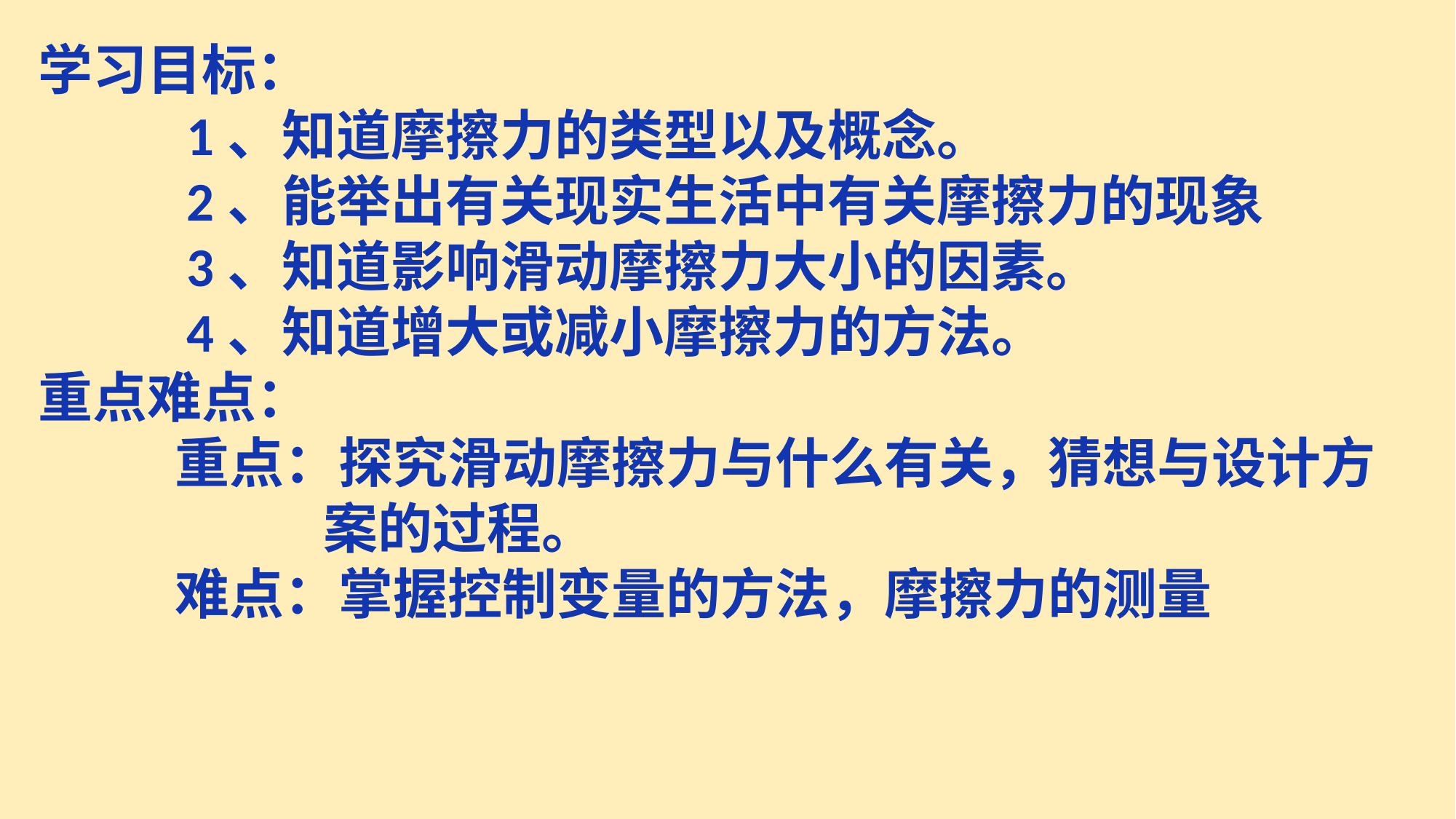

学习目标：
            1、知道摩擦力的类型以及概念。
            2、能举出有关现实生活中有关摩擦力的现象
            3、知道影响滑动摩擦力大小的因素。
            4、知道增大或减小摩擦力的方法。
重点难点：
          重点：探究滑动摩擦力与什么有关，猜想与设计方
                      案的过程。
          难点：掌握控制变量的方法，摩擦力的测量